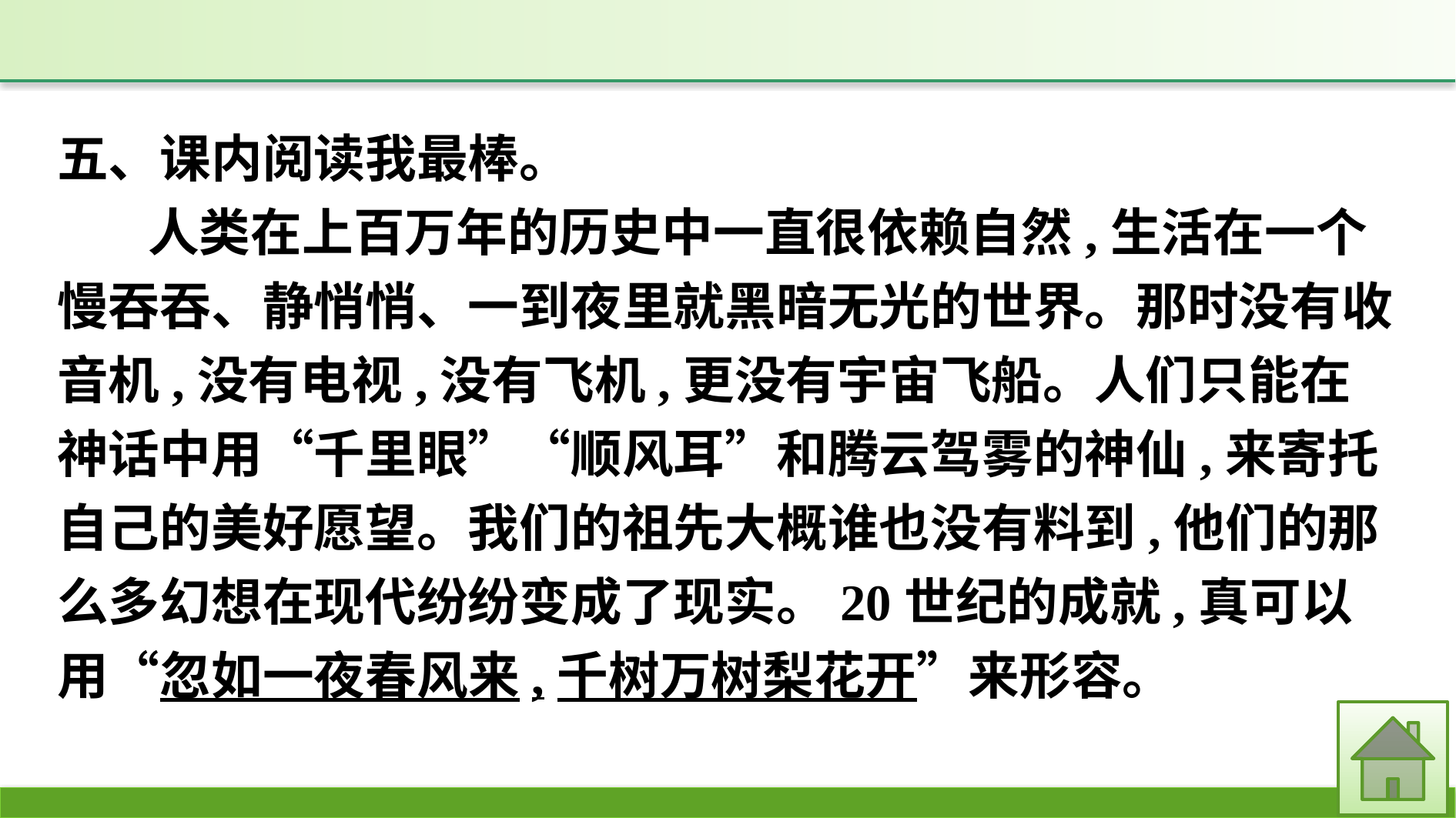

五、课内阅读我最棒。
人类在上百万年的历史中一直很依赖自然,生活在一个慢吞吞、静悄悄、一到夜里就黑暗无光的世界。那时没有收音机,没有电视,没有飞机,更没有宇宙飞船。人们只能在神话中用“千里眼”“顺风耳”和腾云驾雾的神仙,来寄托自己的美好愿望。我们的祖先大概谁也没有料到,他们的那么多幻想在现代纷纷变成了现实。20世纪的成就,真可以用“忽如一夜春风来,千树万树梨花开”来形容。